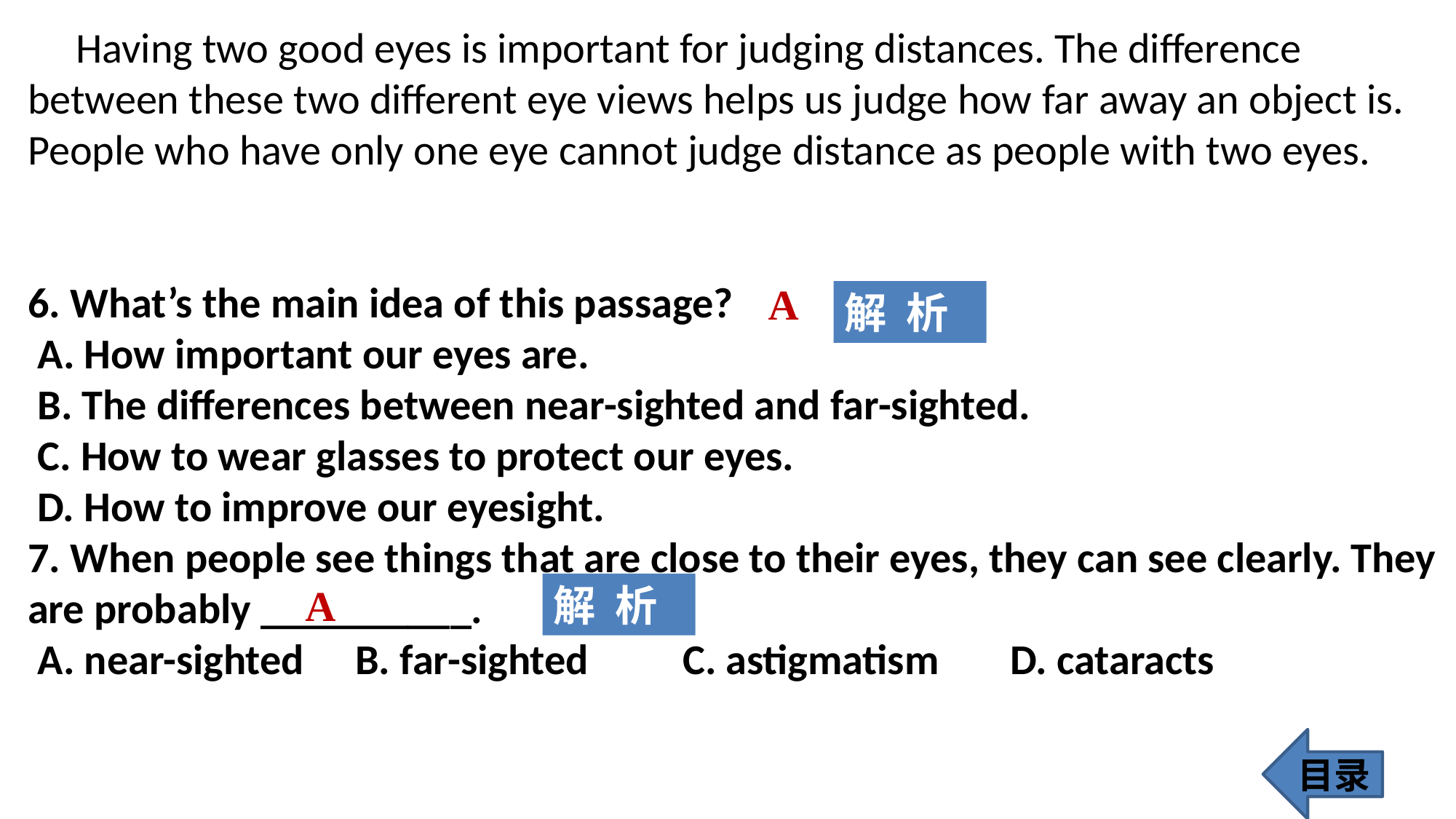

Having two good eyes is important for judging distances. The difference between these two different eye views helps us judge how far away an object is. People who have only one eye cannot judge distance as people with two eyes.

6. What’s the main idea of this passage?
 A. How important our eyes are.
 B. The differences between near-sighted and far-sighted.
 C. How to wear glasses to protect our eyes.
 D. How to improve our eyesight.
7. When people see things that are close to their eyes, they can see clearly. They are probably __________.
 A. near-sighted 	B. far-sighted 	C. astigmatism 	D. cataracts
A
解  析
A
解  析
目录
147